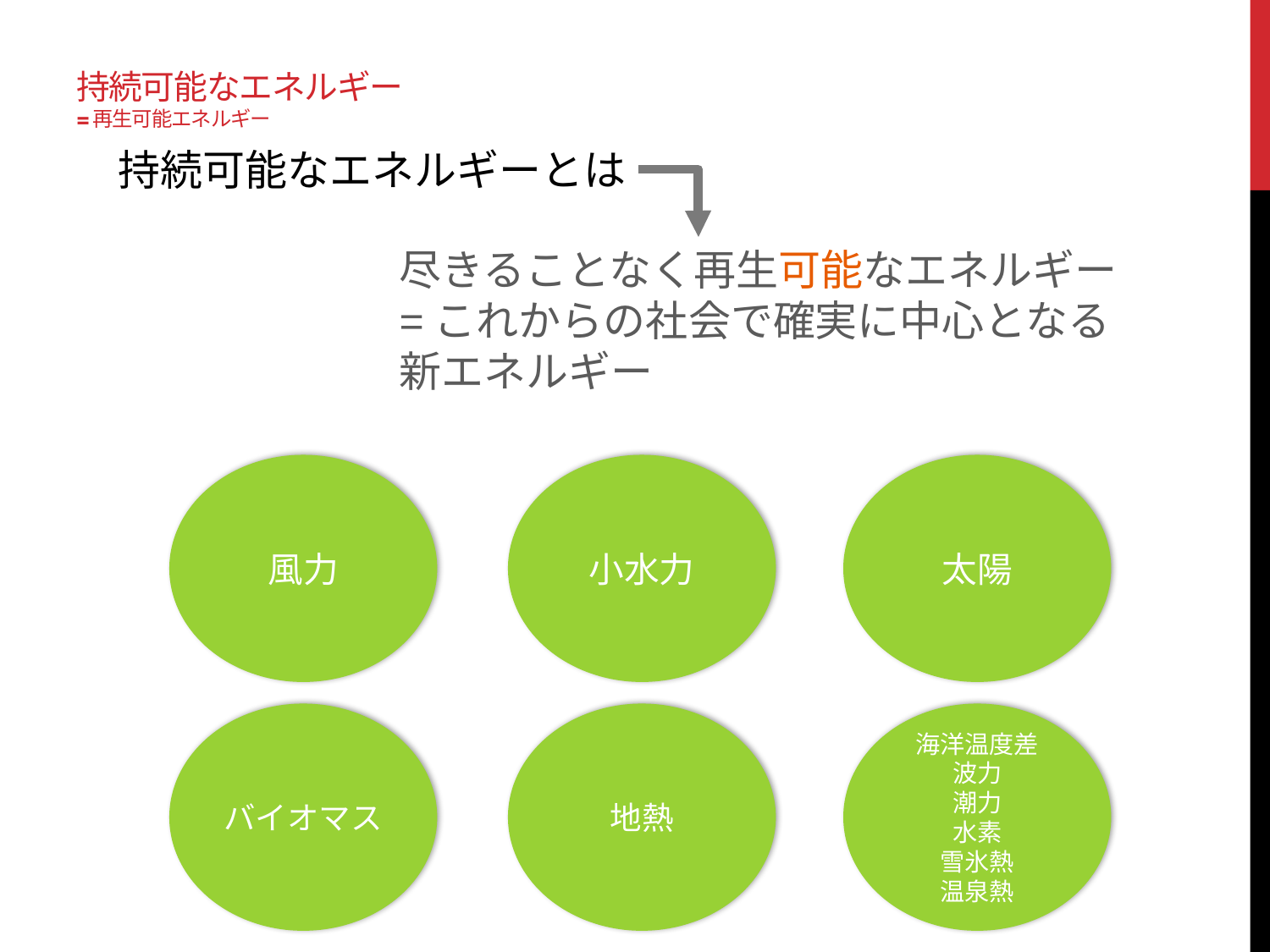

# 持続可能なエネルギー =再生可能エネルギー
持続可能なエネルギーとは
尽きることなく再生可能なエネルギー
=これからの社会で確実に中心となる
新エネルギー
風力
小水力
太陽
バイオマス
地熱
海洋温度差
波力
潮力
水素
雪氷熱
温泉熱